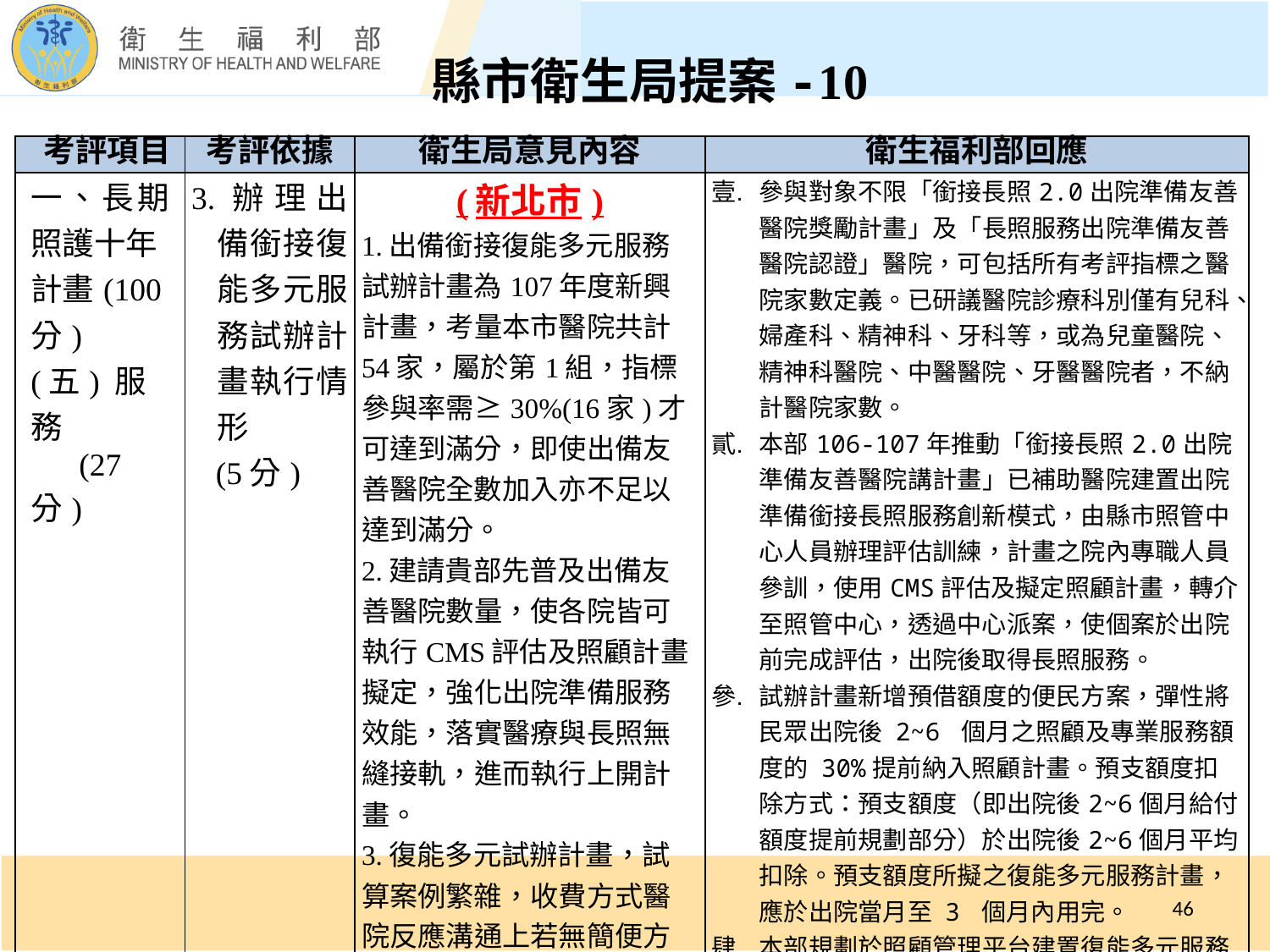

縣市衛生局提案-10
| ­­ 考評項目 | 考評依據 | 衛生局意見內容 | 衛生福利部回應 |
| --- | --- | --- | --- |
| 一、長期照護十年 計畫(100分) (五) 服務 (27分) | 3.辦理出備銜接復能多元服務試辦計畫執行情形 (5分) | (新北市) 1.出備銜接復能多元服務試辦計畫為107年度新興計畫，考量本市醫院共計54家，屬於第1組，指標參與率需≥30%(16家)才可達到滿分，即使出備友善醫院全數加入亦不足以達到滿分。 2.建請貴部先普及出備友善醫院數量，使各院皆可執行CMS評估及照顧計畫擬定，強化出院準備服務效能，落實醫療與長照無縫接軌，進而執行上開計畫。 3.復能多元試辦計畫，試算案例繁雜，收費方式醫院反應溝通上若無簡便方法說明及相關配套措施，恐有不符民眾期代導致服務無法延續，甚至呆帳產生。 | 參與對象不限「銜接長照2.0出院準備友善醫院獎勵計畫」及「長照服務出院準備友善醫院認證」醫院，可包括所有考評指標之醫院家數定義。已研議醫院診療科別僅有兒科、婦產科、精神科、牙科等，或為兒童醫院、精神科醫院、中醫醫院、牙醫醫院者，不納計醫院家數。 本部106-107年推動「銜接長照2.0出院準備友善醫院講計畫」已補助醫院建置出院準備銜接長照服務創新模式，由縣市照管中心人員辦理評估訓練，計畫之院內專職人員參訓，使用CMS評估及擬定照顧計畫，轉介至照管中心，透過中心派案，使個案於出院前完成評估，出院後取得長照服務。 試辦計畫新增預借額度的便民方案，彈性將民眾出院後 2~6 個月之照顧及專業服務額度的 30%提前納入照顧計畫。預支額度扣除方式：預支額度（即出院後2~6個月給付額度提前規劃部分）於出院後2~6個月平均扣除。預支額度所擬之復能多元服務計畫，應於出院當月至 3 個月內用完。 本部規劃於照顧管理平台建置復能多元服務試辦計畫之系統，增進專業服務單位了解預支額度使用情形及計算，應無試算繁瑣問題。 |
46